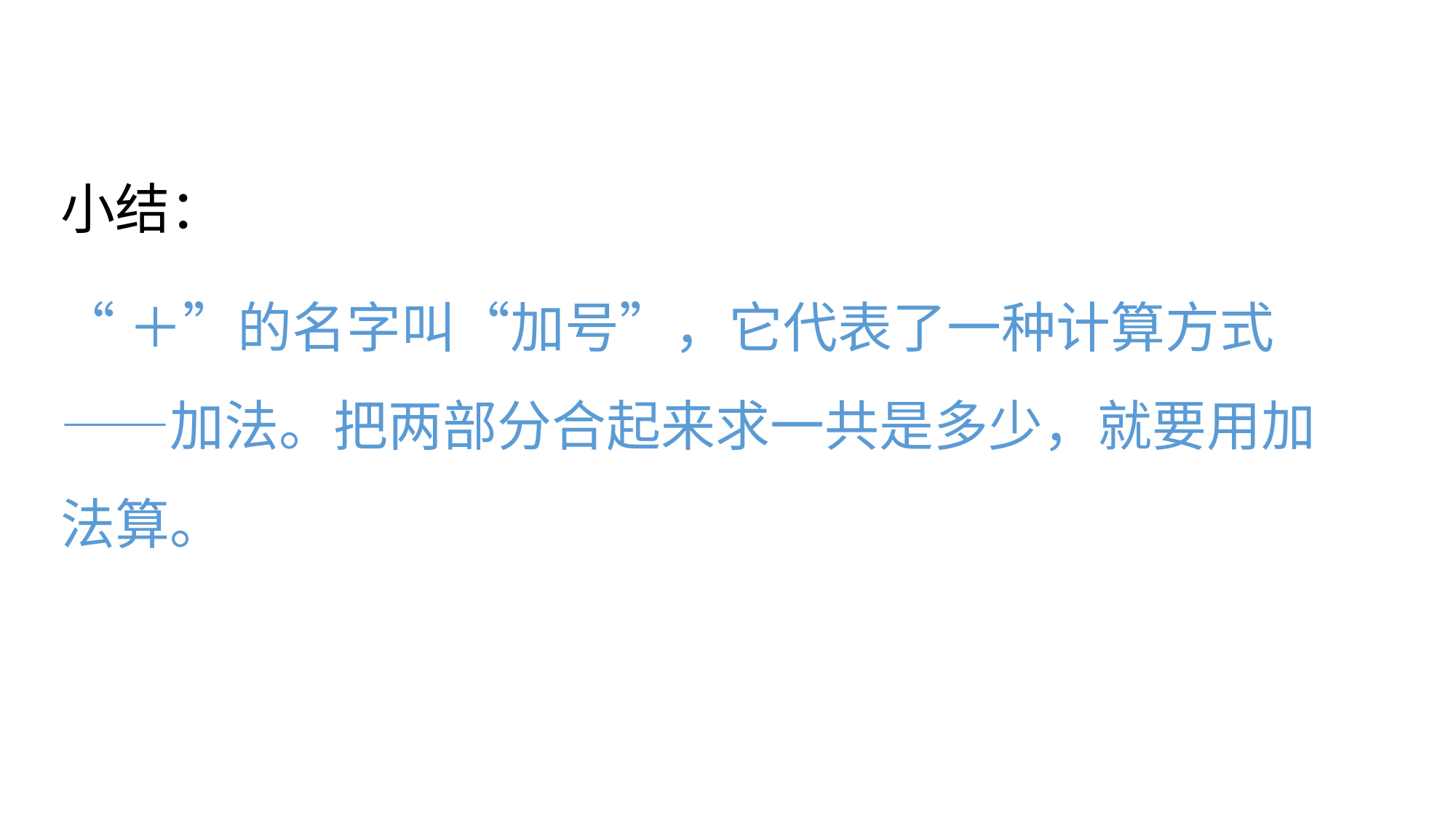

小结：
“＋”的名字叫“加号”，它代表了一种计算方式——加法。把两部分合起来求一共是多少，就要用加法算。